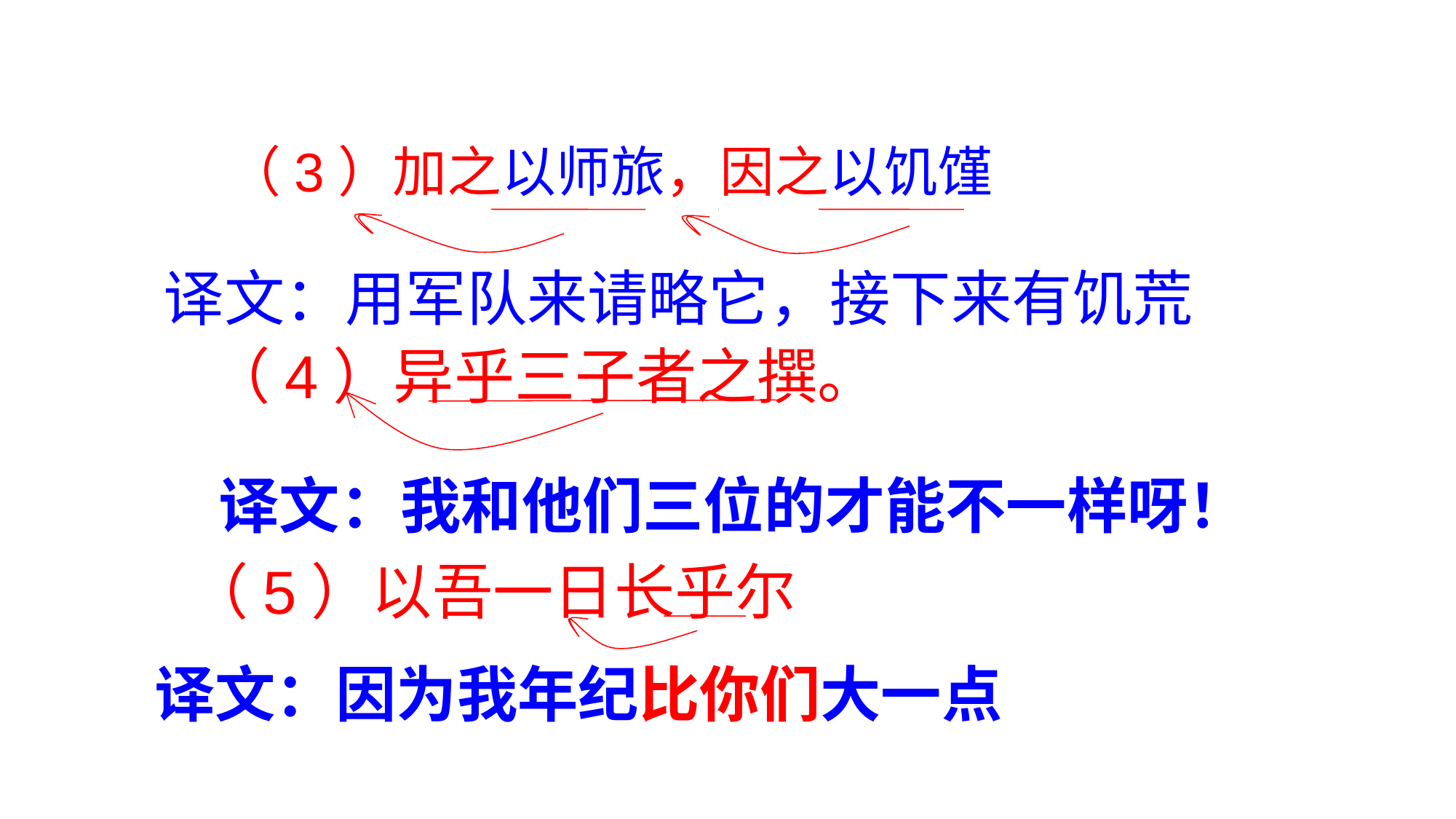

（3）加之以师旅，因之以饥馑

译文：用军队来请略它，接下来有饥荒
（4）异乎三子者之撰。

  译文：我和他们三位的才能不一样呀！
（5）以吾一日长乎尔

译文：因为我年纪比你们大一点